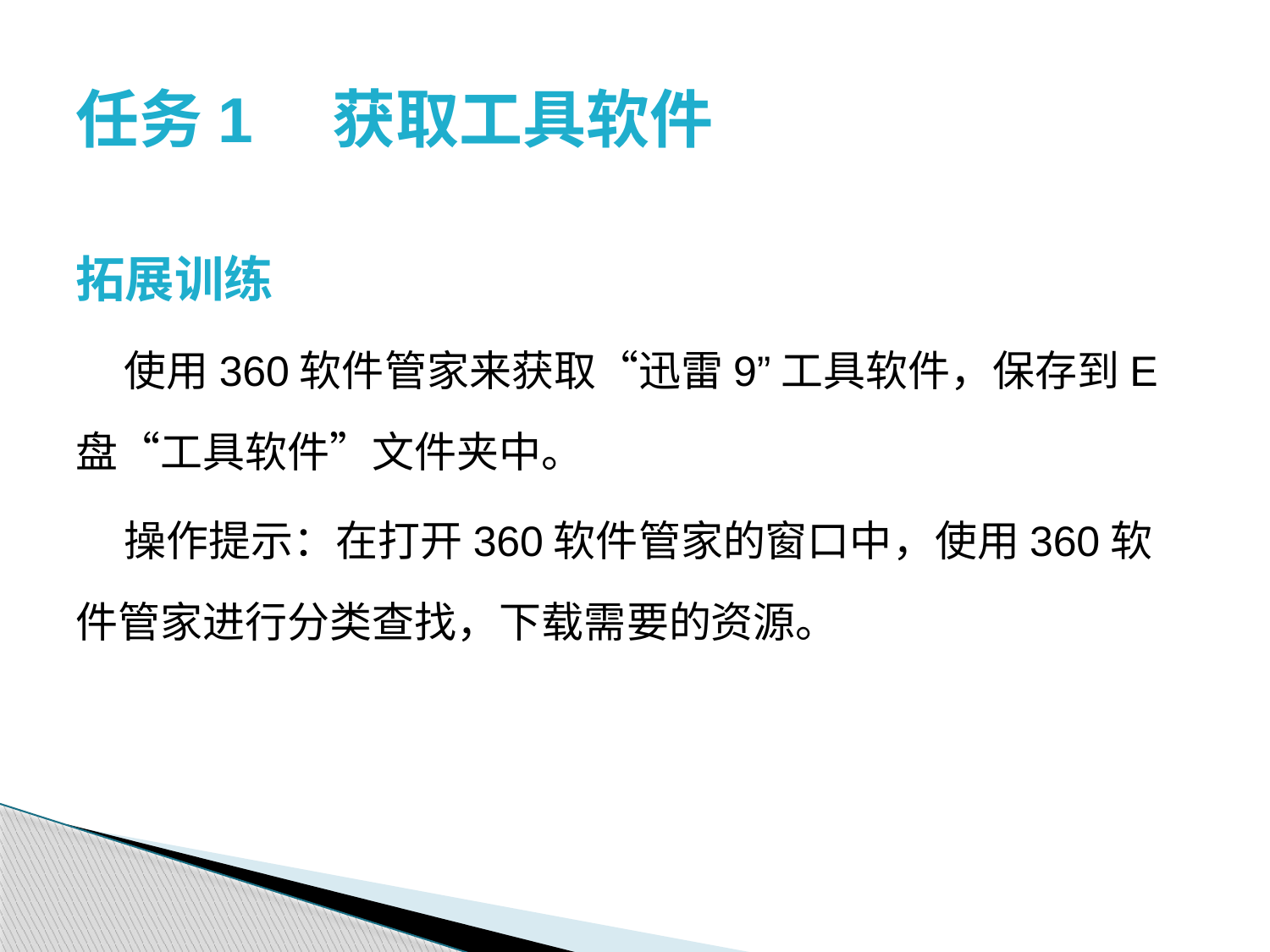

# 任务1　获取工具软件
拓展训练
    使用360软件管家来获取“迅雷9”工具软件，保存到E盘“工具软件”文件夹中。
    操作提示：在打开360软件管家的窗口中，使用360软件管家进行分类查找，下载需要的资源。